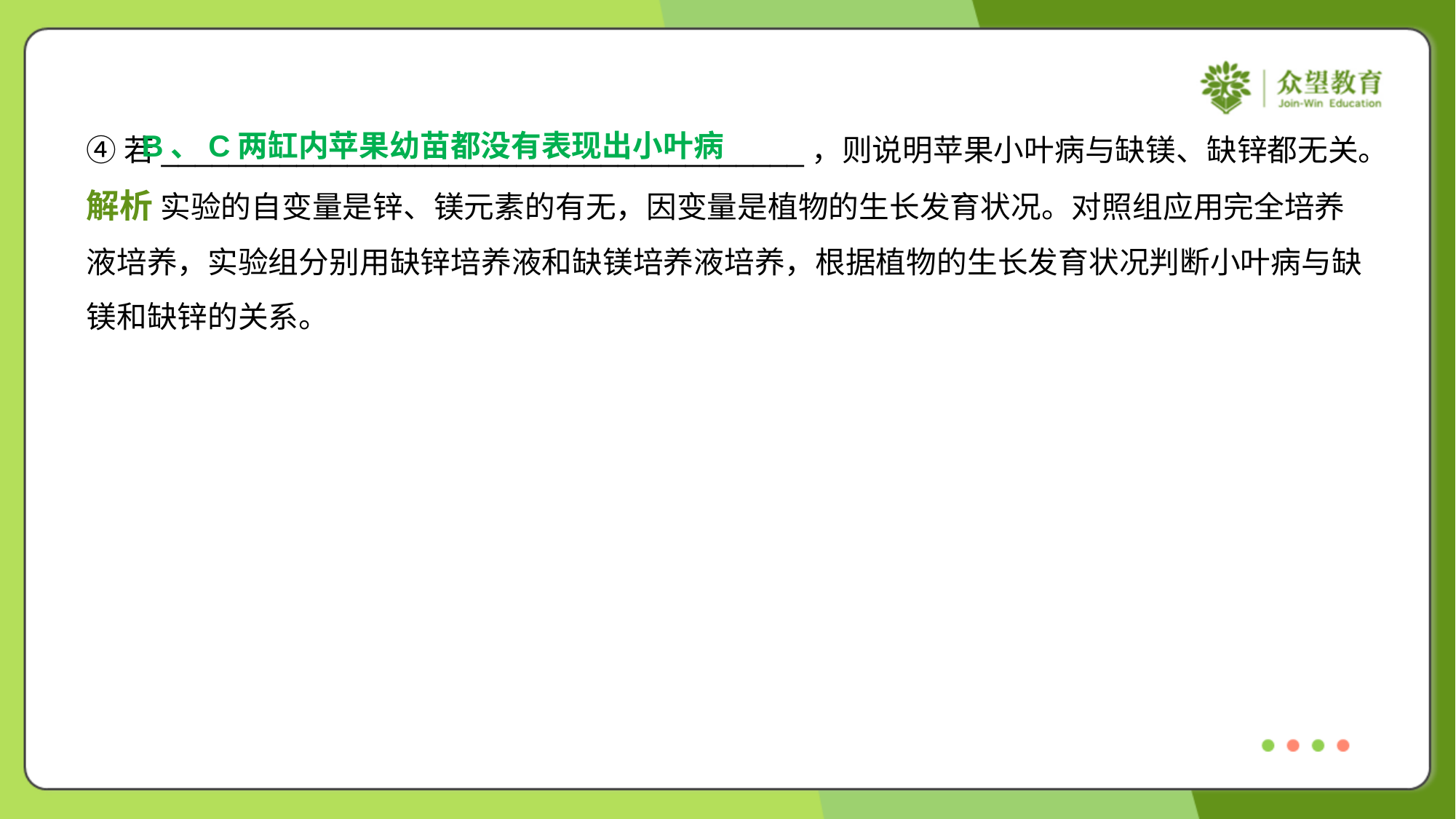

B、C两缸内苹果幼苗都没有表现出小叶病
④若______________________________________，则说明苹果小叶病与缺镁、缺锌都无关。
解析 实验的自变量是锌、镁元素的有无，因变量是植物的生长发育状况。对照组应用完全培养
液培养，实验组分别用缺锌培养液和缺镁培养液培养，根据植物的生长发育状况判断小叶病与缺
镁和缺锌的关系。